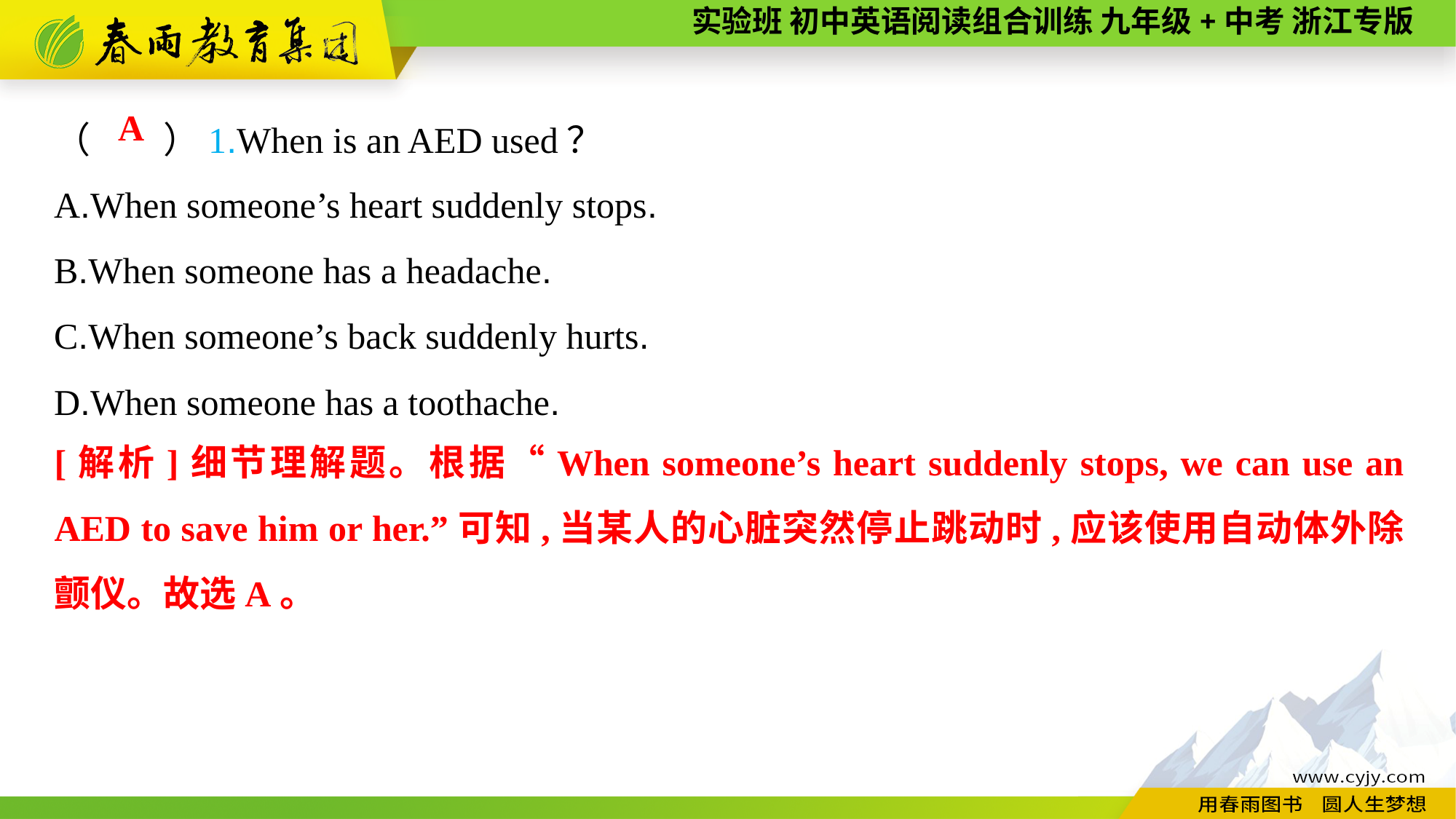

（　　）1.When is an AED used？
A.When someone’s heart suddenly stops.
B.When someone has a headache.
C.When someone’s back suddenly hurts.
D.When someone has a toothache.
A
[解析]细节理解题。根据“When someone’s heart suddenly stops, we can use an AED to save him or her.”可知,当某人的心脏突然停止跳动时,应该使用自动体外除颤仪。故选A。